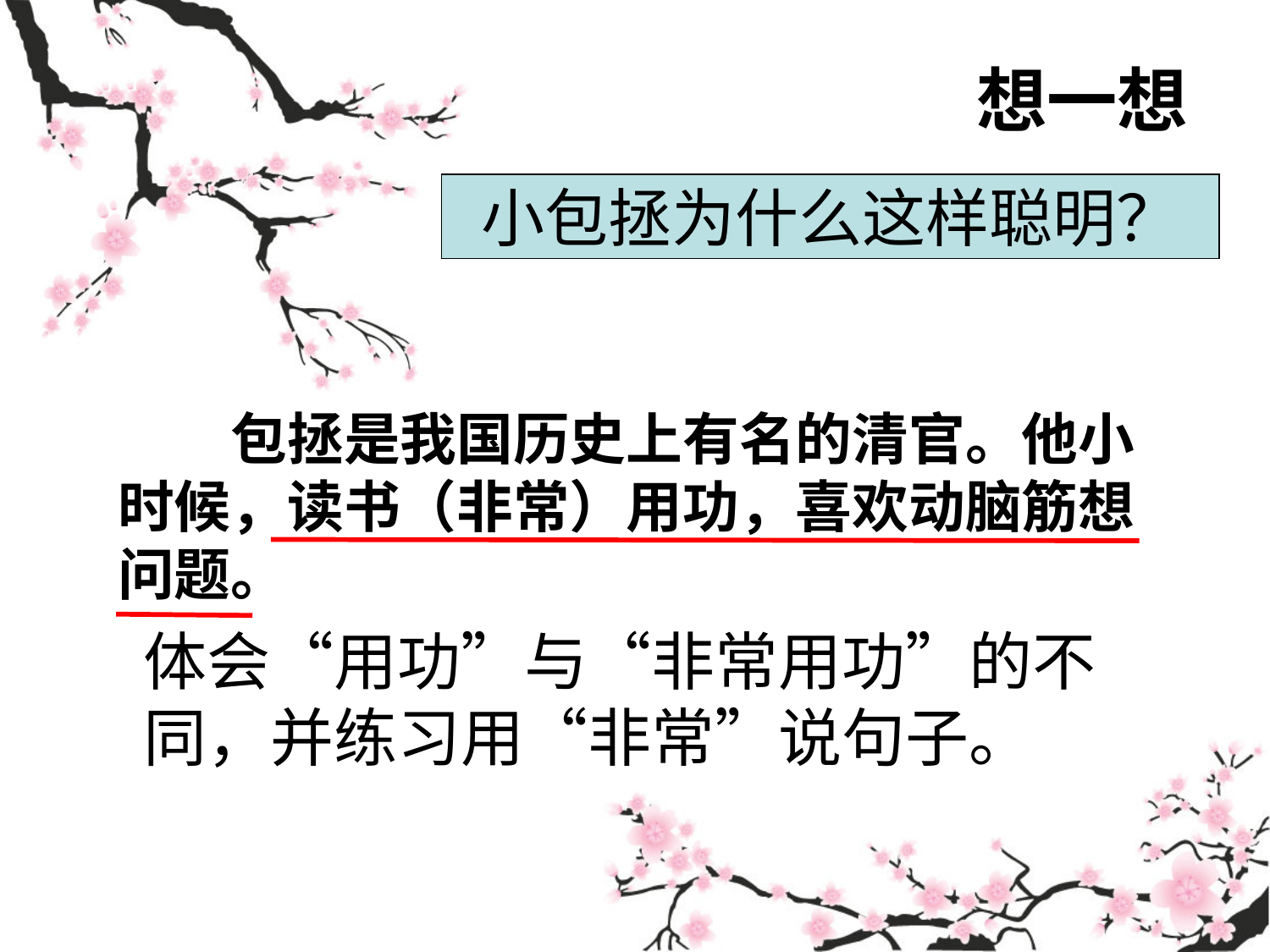

想一想

小包拯为什么这样聪明？
　　包拯是我国历史上有名的清官。他小时候，读书（非常）用功，喜欢动脑筋想问题。

体会“用功”与“非常用功”的不同，并练习用“非常”说句子。